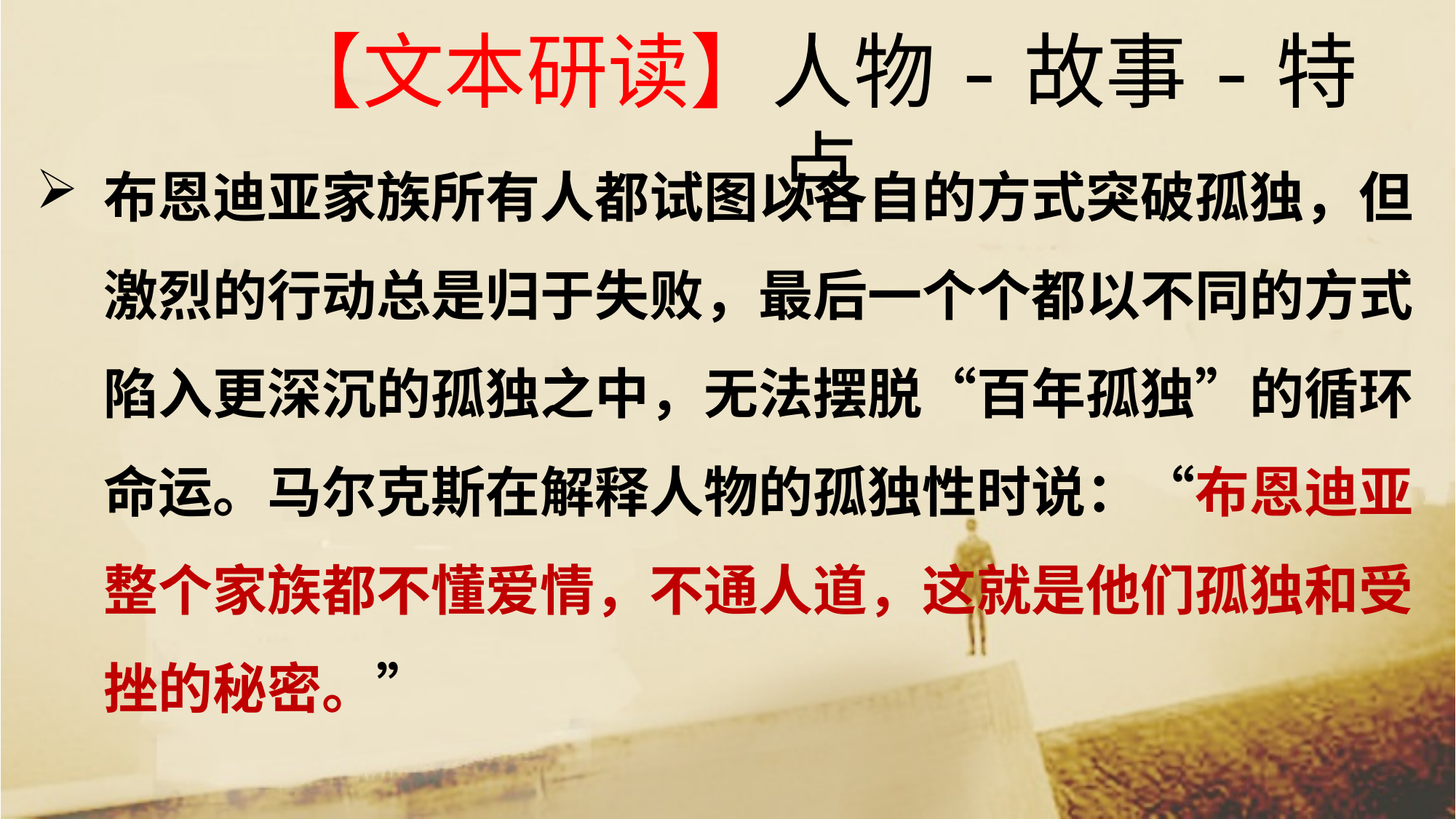

【文本研读】人物-故事-特点

布恩迪亚家族所有人都试图以各自的方式突破孤独，但激烈的行动总是归于失败，最后一个个都以不同的方式陷入更深沉的孤独之中，无法摆脱“百年孤独”的循环命运。马尔克斯在解释人物的孤独性时说：“布恩迪亚整个家族都不懂爱情，不通人道，这就是他们孤独和受挫的秘密。”